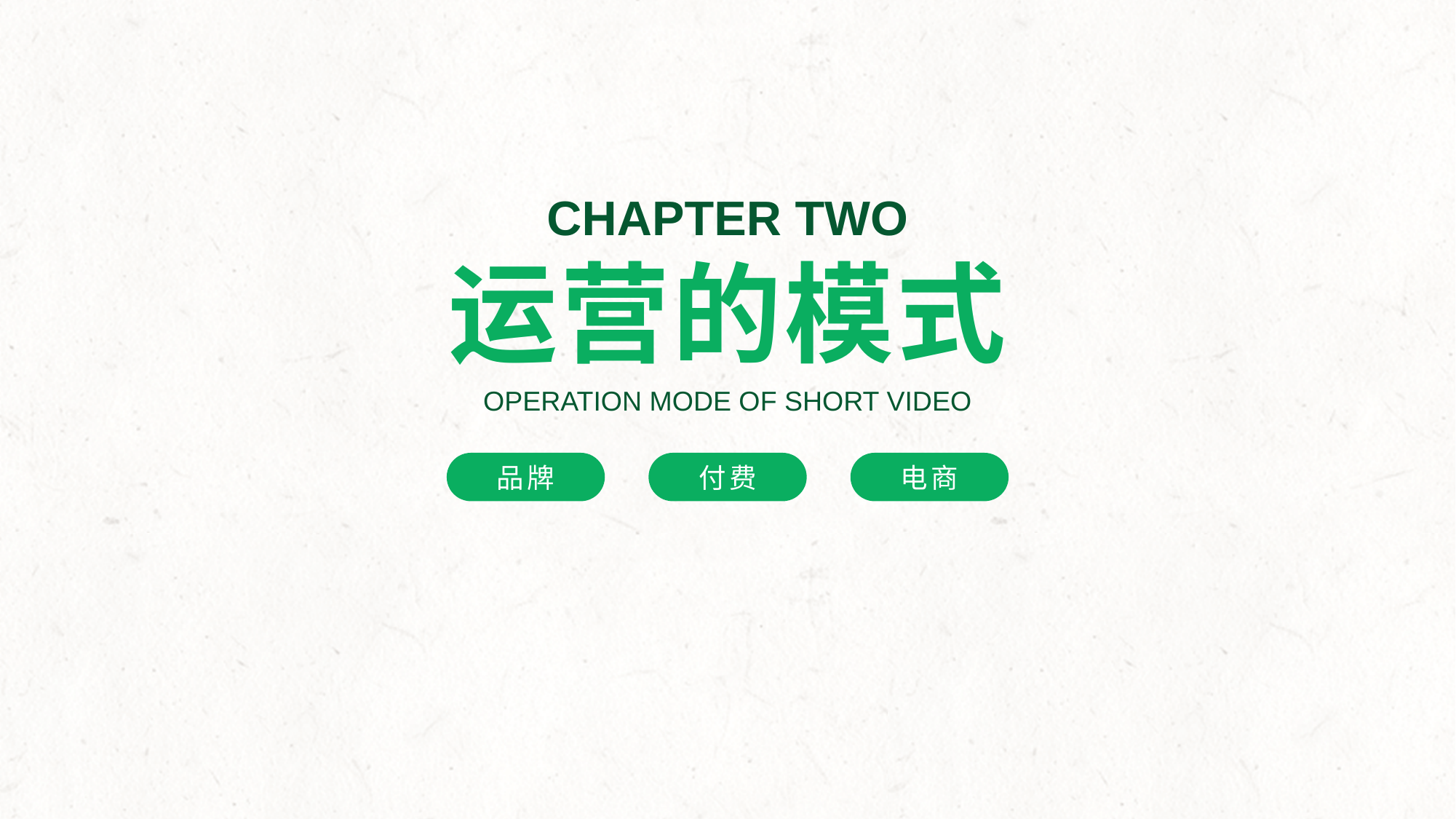

CHAPTER TWO
运营的模式
OPERATION MODE OF SHORT VIDEO
品牌
付费
电商